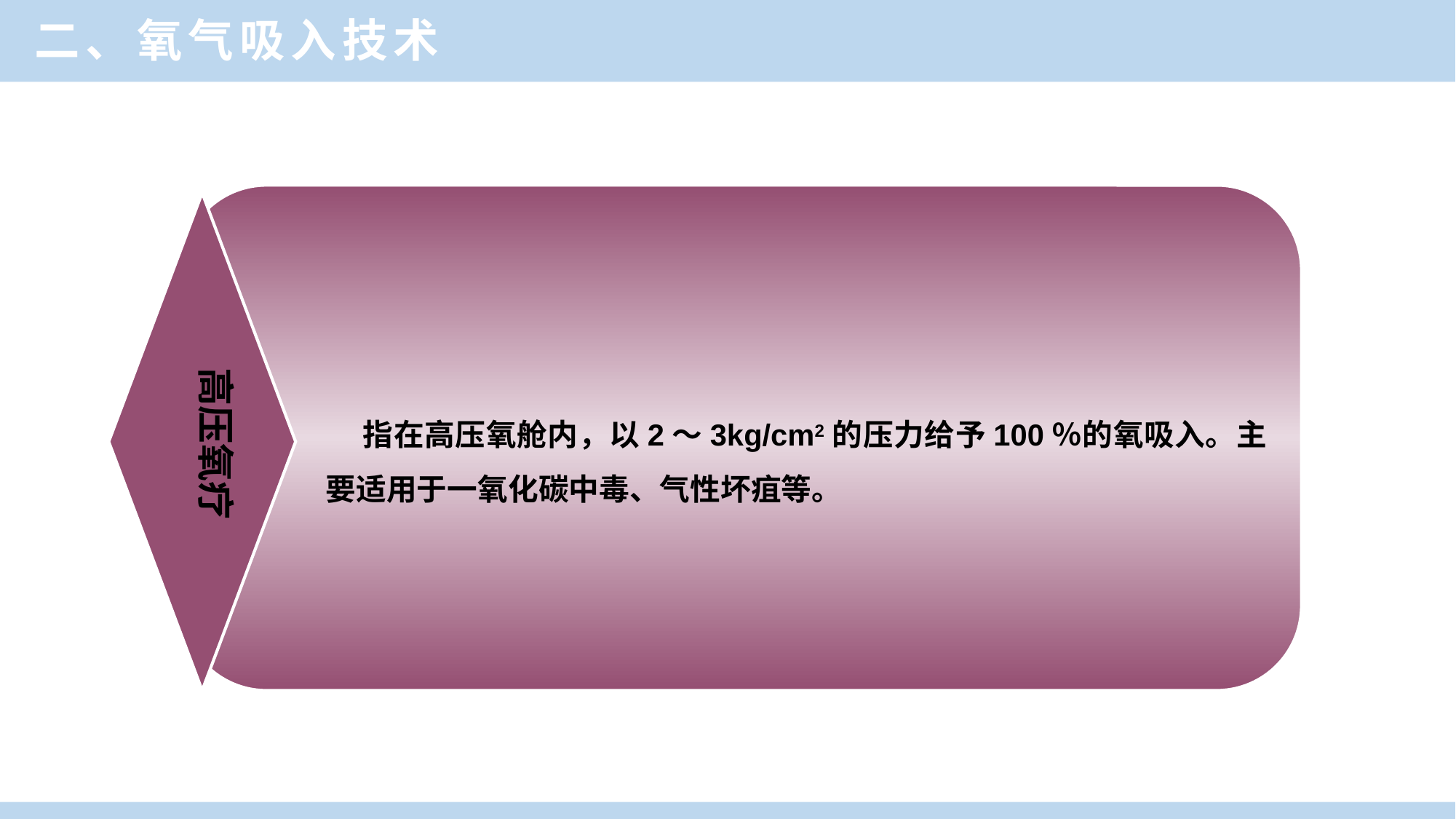

二、氧气吸入技术

高压氧疗
    指在高压氧舱内，以2～3kg/cm2的压力给予100％的氧吸入。主要适用于一氧化碳中毒、气性坏疽等。